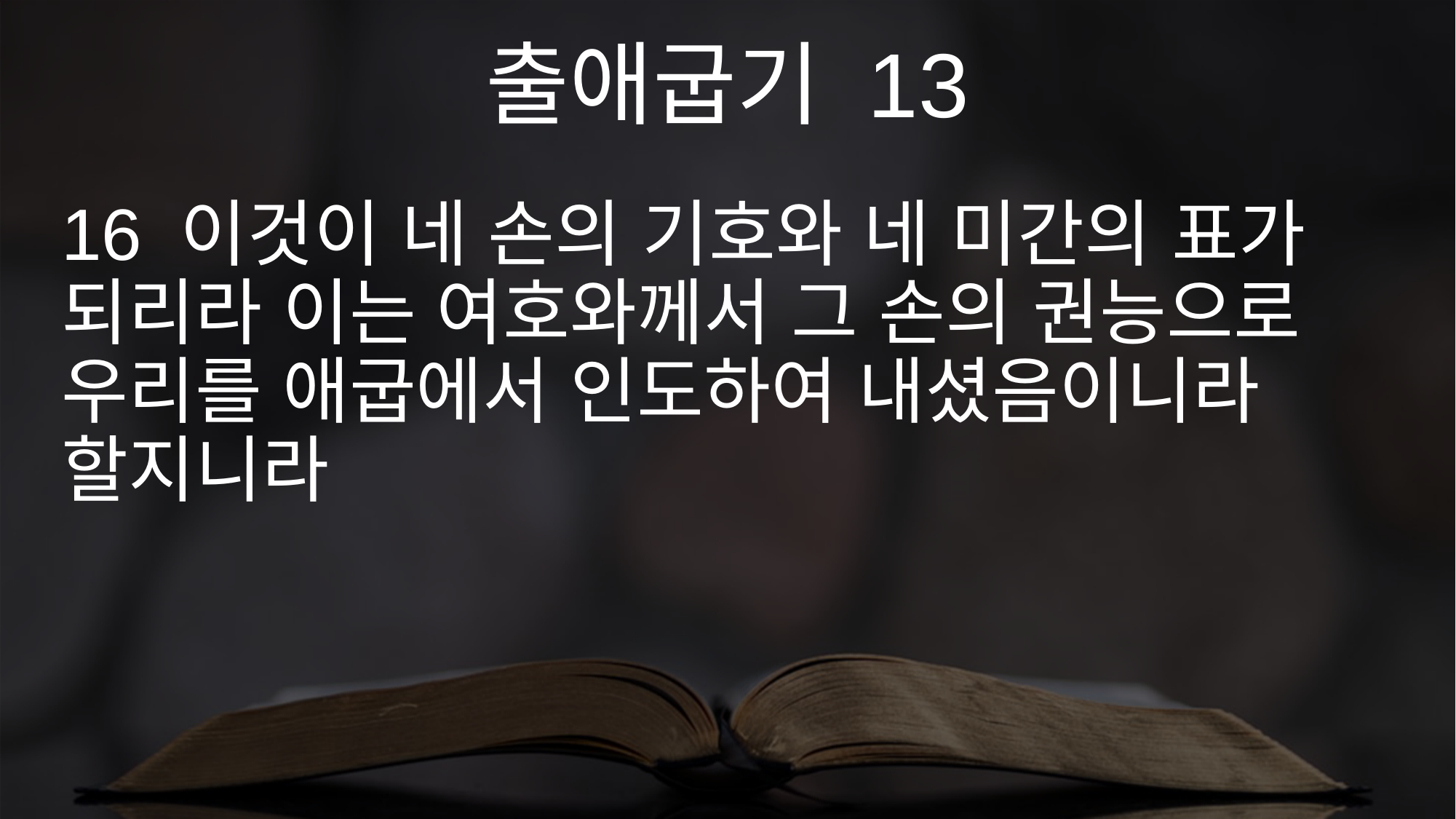

출애굽기 13
16 이것이 네 손의 기호와 네 미간의 표가 되리라 이는 여호와께서 그 손의 권능으로 우리를 애굽에서 인도하여 내셨음이니라 할지니라